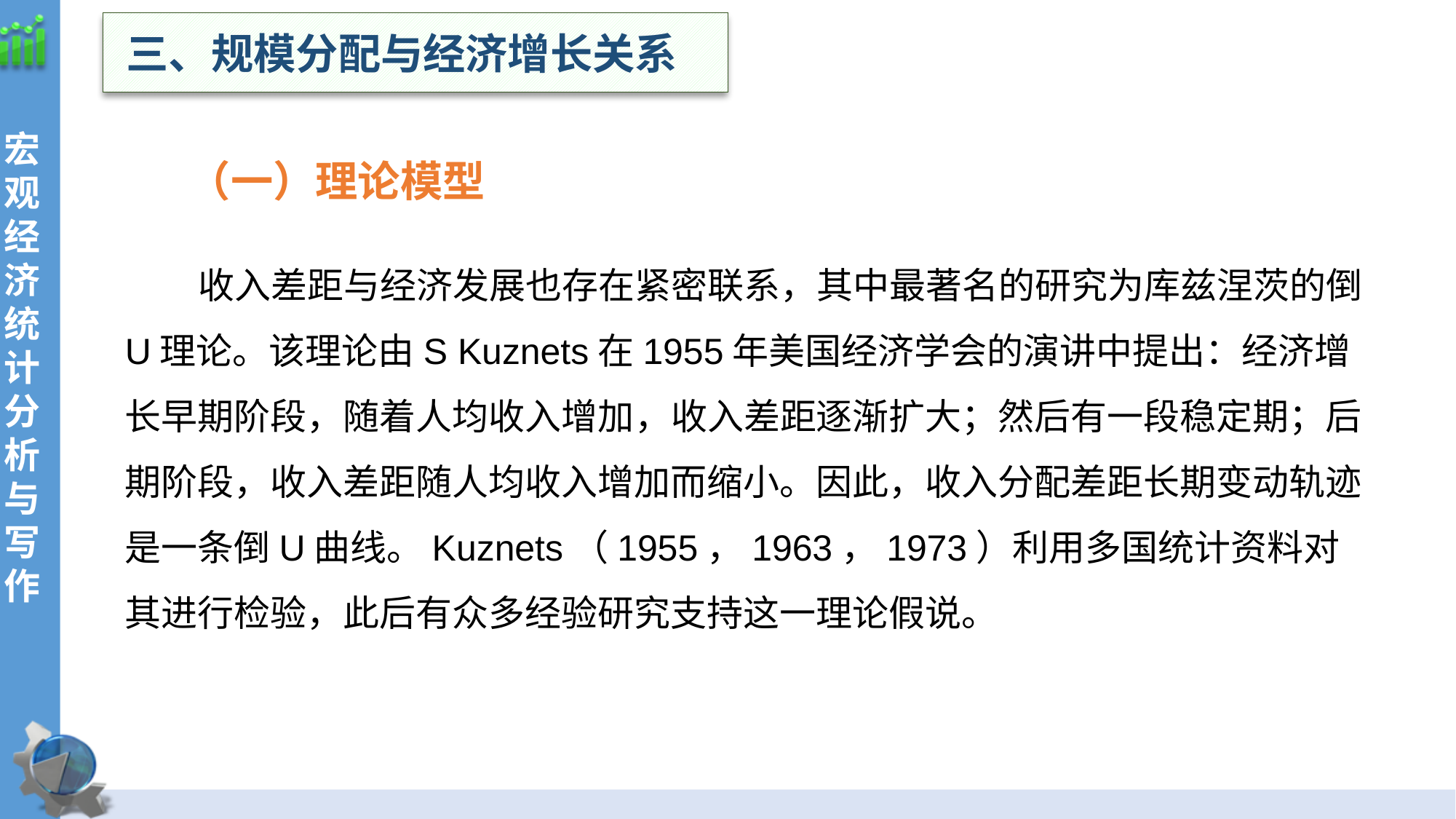

三、规模分配与经济增长关系
   （一）理论模型

收入差距与经济发展也存在紧密联系，其中最著名的研究为库兹涅茨的倒U理论。该理论由S Kuznets在1955年美国经济学会的演讲中提出：经济增长早期阶段，随着人均收入增加，收入差距逐渐扩大；然后有一段稳定期；后期阶段，收入差距随人均收入增加而缩小。因此，收入分配差距长期变动轨迹是一条倒U曲线。Kuznets（1955，1963，1973）利用多国统计资料对其进行检验，此后有众多经验研究支持这一理论假说。